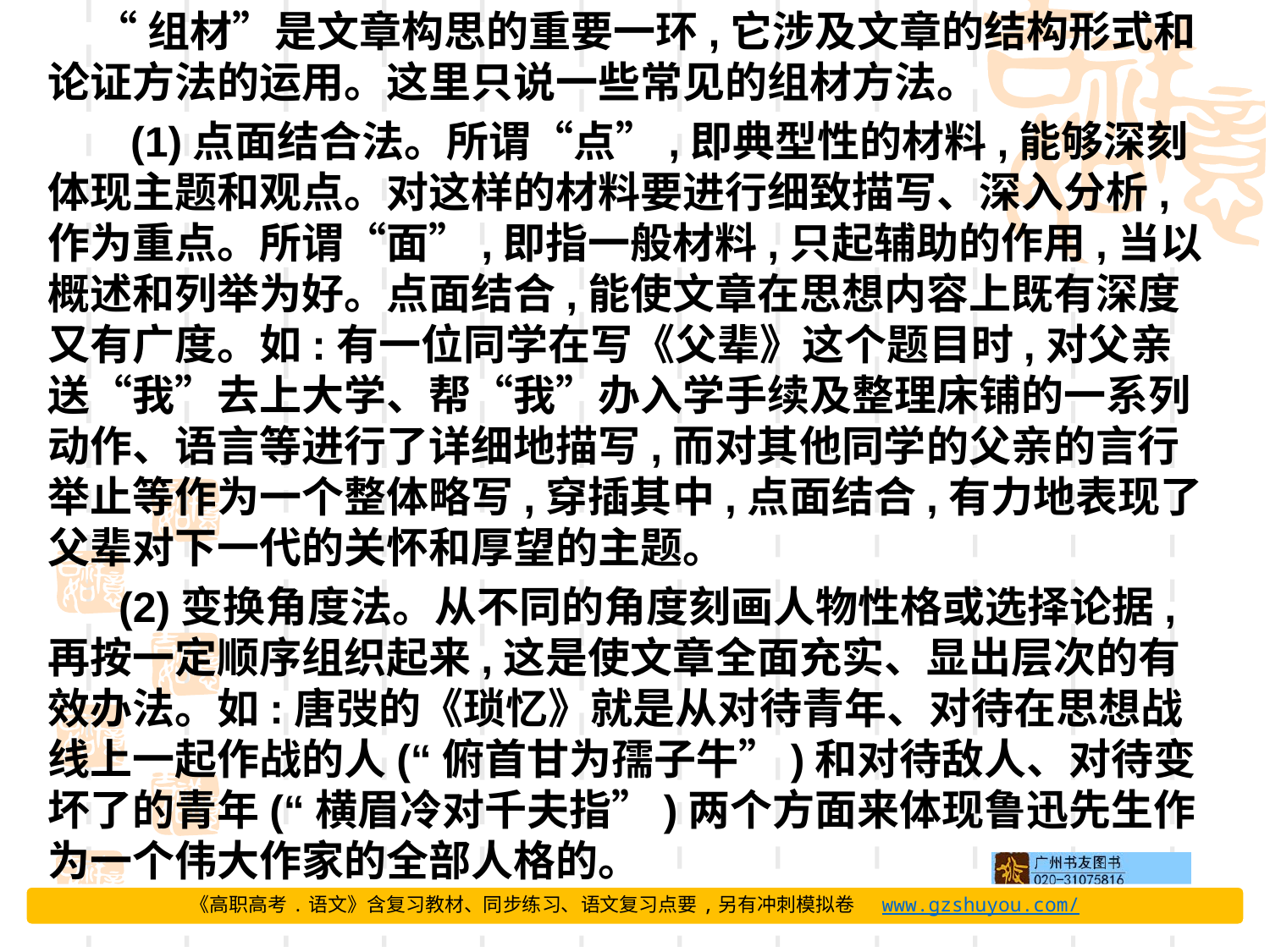

“组材”是文章构思的重要一环,它涉及文章的结构形式和论证方法的运用。这里只说一些常见的组材方法。
       (1)点面结合法。所谓“点”,即典型性的材料,能够深刻体现主题和观点。对这样的材料要进行细致描写、深入分析,作为重点。所谓“面”,即指一般材料,只起辅助的作用,当以概述和列举为好。点面结合,能使文章在思想内容上既有深度又有广度。如:有一位同学在写《父辈》这个题目时,对父亲送“我”去上大学、帮“我”办入学手续及整理床铺的一系列动作、语言等进行了详细地描写,而对其他同学的父亲的言行举止等作为一个整体略写,穿插其中,点面结合,有力地表现了父辈对下一代的关怀和厚望的主题。
      (2)变换角度法。从不同的角度刻画人物性格或选择论据,再按一定顺序组织起来,这是使文章全面充实、显出层次的有效办法。如:唐弢的《琐忆》就是从对待青年、对待在思想战线上一起作战的人(“俯首甘为孺子牛”)和对待敌人、对待变坏了的青年(“横眉冷对千夫指”)两个方面来体现鲁迅先生作为一个伟大作家的全部人格的。